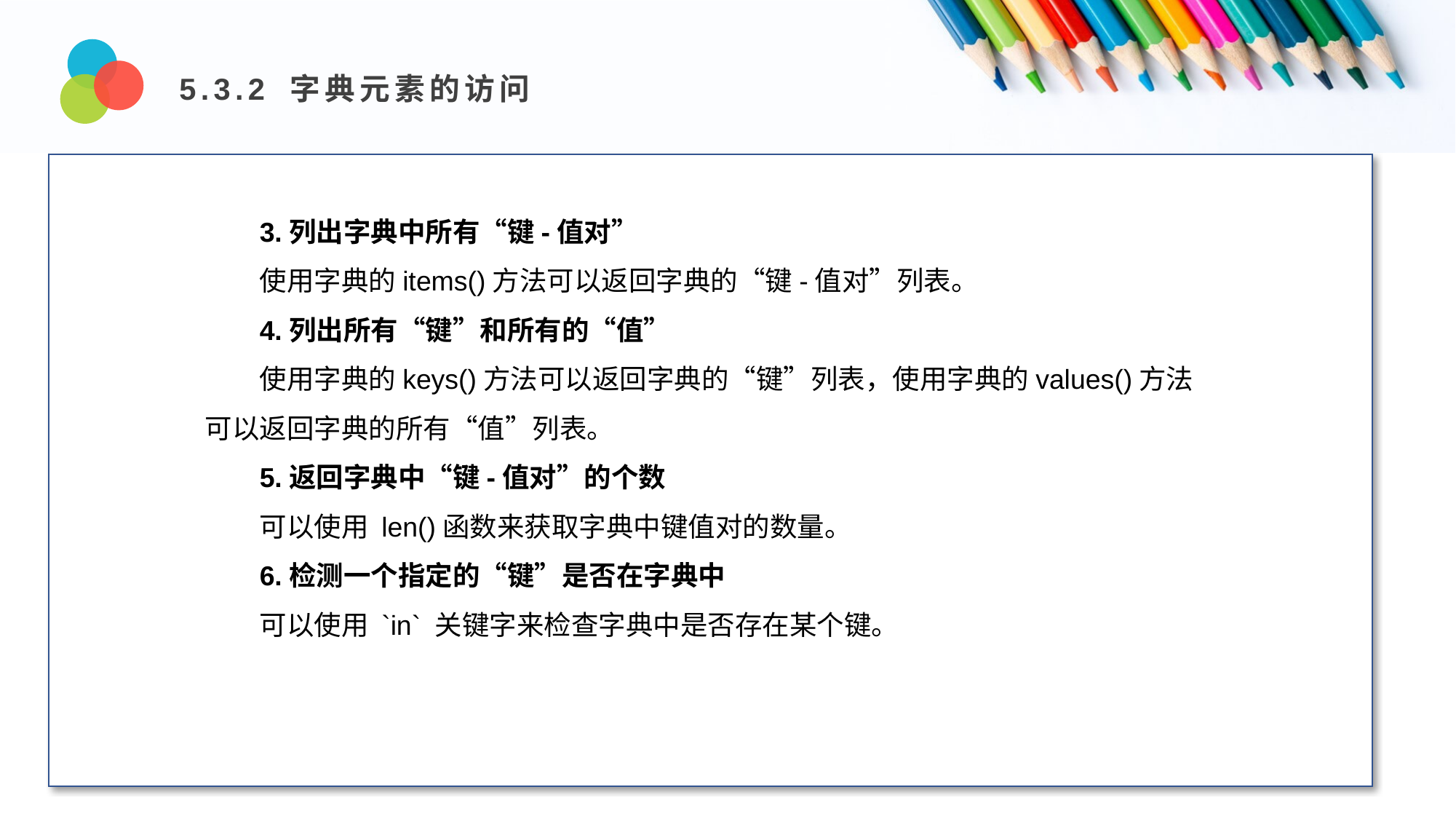

5.3.2 字典元素的访问
Design and Production
3.列出字典中所有“键-值对”
使用字典的items()方法可以返回字典的“键-值对”列表。
4.列出所有“键”和所有的“值”
使用字典的keys()方法可以返回字典的“键”列表，使用字典的values()方法可以返回字典的所有“值”列表。
5.返回字典中“键-值对”的个数
可以使用 len()函数来获取字典中键值对的数量。
6.检测一个指定的“键”是否在字典中
可以使用 `in` 关键字来检查字典中是否存在某个键。